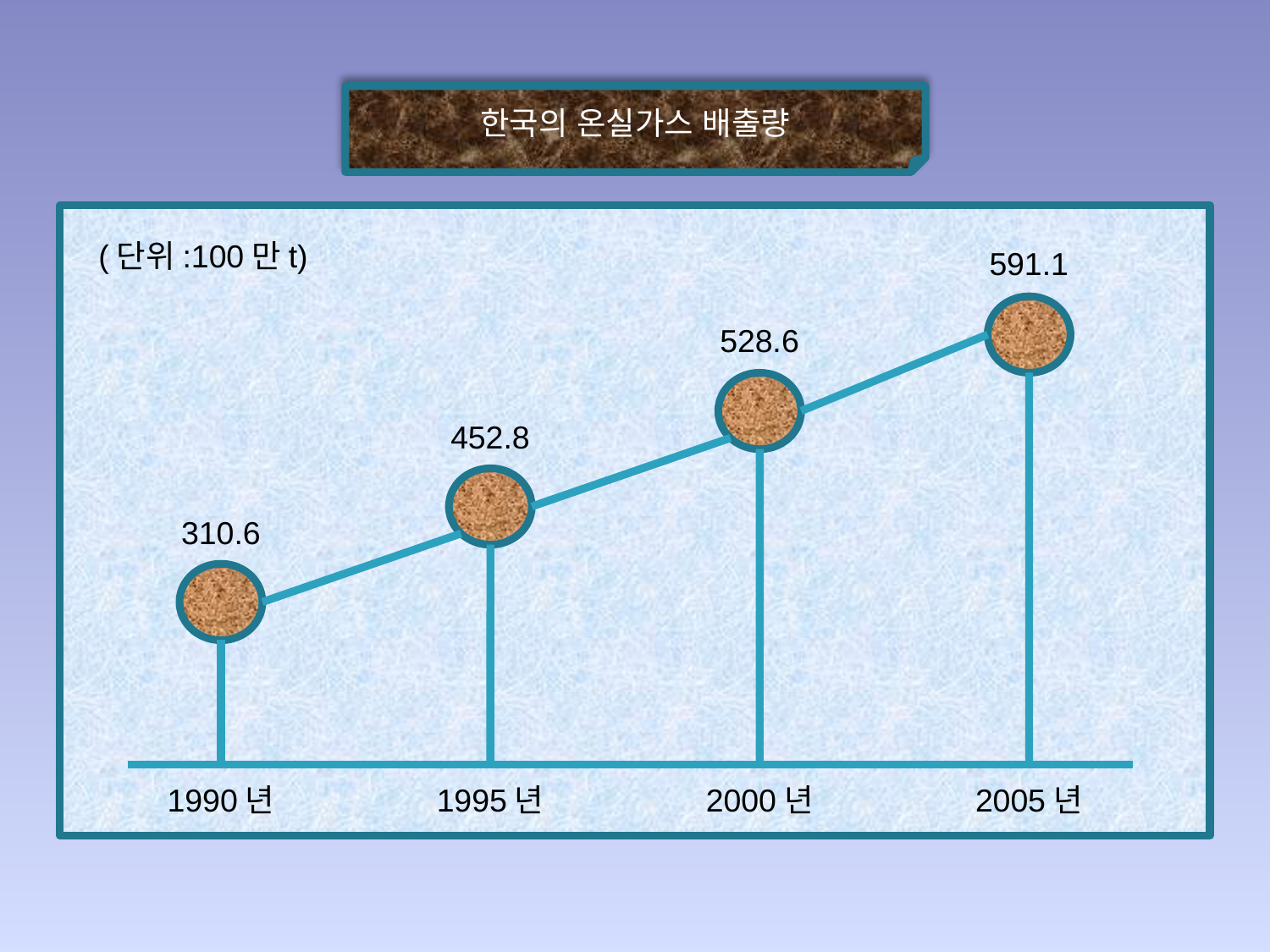

한국의 온실가스 배출량

(단위:100만t)
591.1

528.6

452.8

310.6

1990년
1995년
2000년
2005년
4